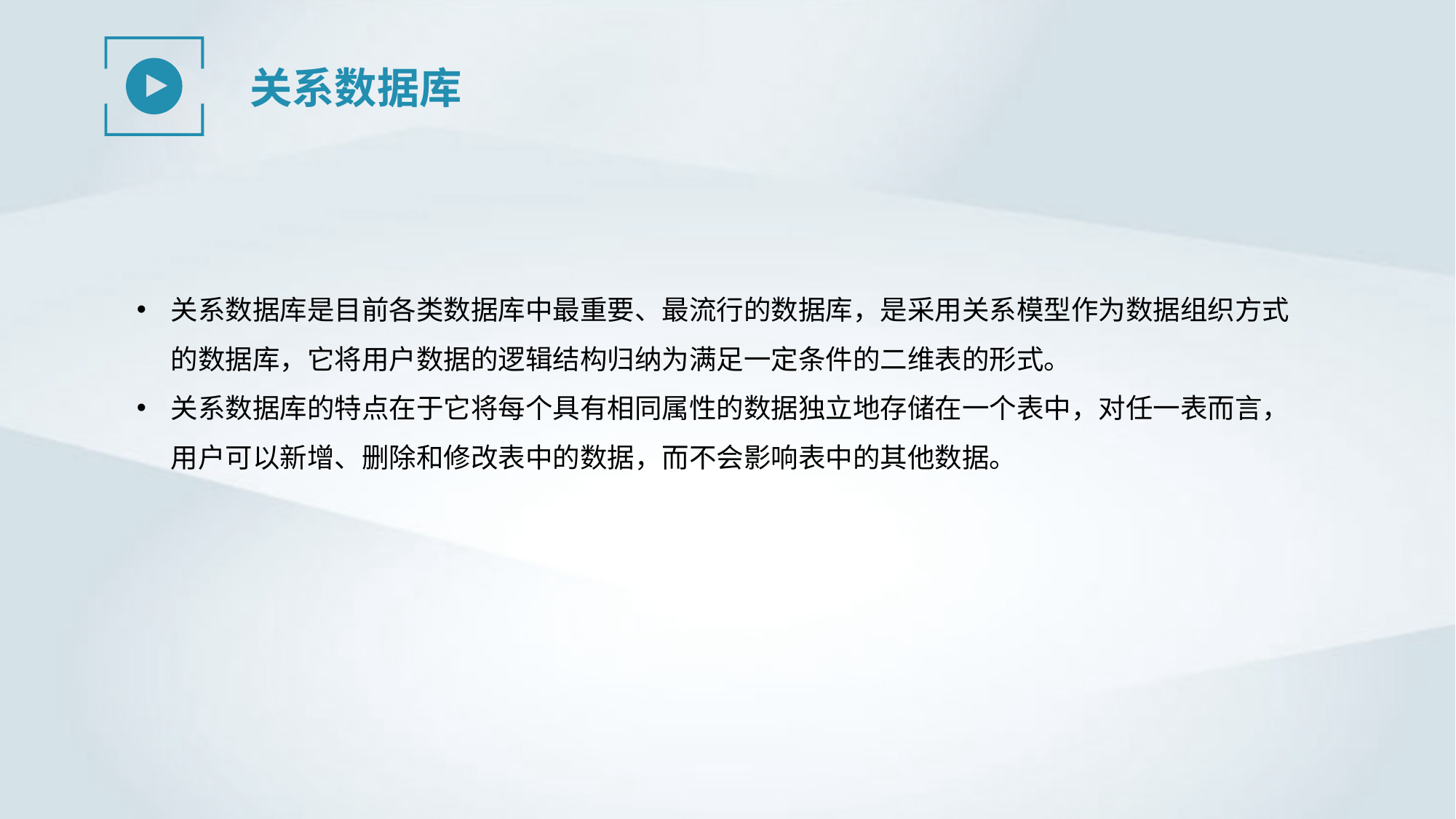

关系数据库
关系数据库是目前各类数据库中最重要、最流行的数据库，是采用关系模型作为数据组织方式的数据库，它将用户数据的逻辑结构归纳为满足一定条件的二维表的形式。
关系数据库的特点在于它将每个具有相同属性的数据独立地存储在一个表中，对任一表而言，用户可以新增、删除和修改表中的数据，而不会影响表中的其他数据。